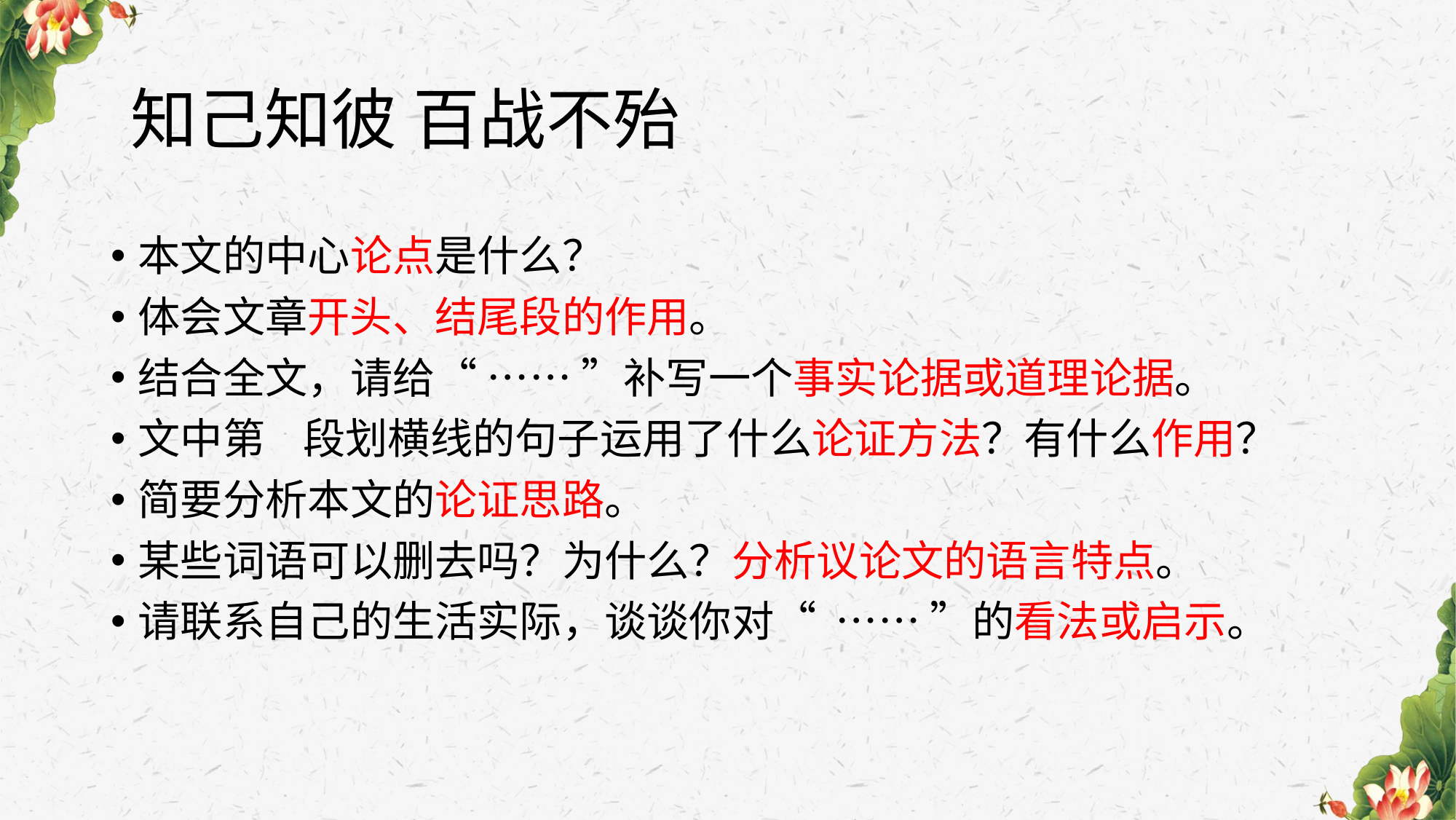

# 知己知彼 百战不殆
本文的中心论点是什么？
体会文章开头、结尾段的作用。
结合全文，请给“ …… ”补写一个事实论据或道理论据。
文中第    段划横线的句子运用了什么论证方法？有什么作用？
简要分析本文的论证思路。
某些词语可以删去吗？为什么？分析议论文的语言特点。
请联系自己的生活实际，谈谈你对“  …… ”的看法或启示。